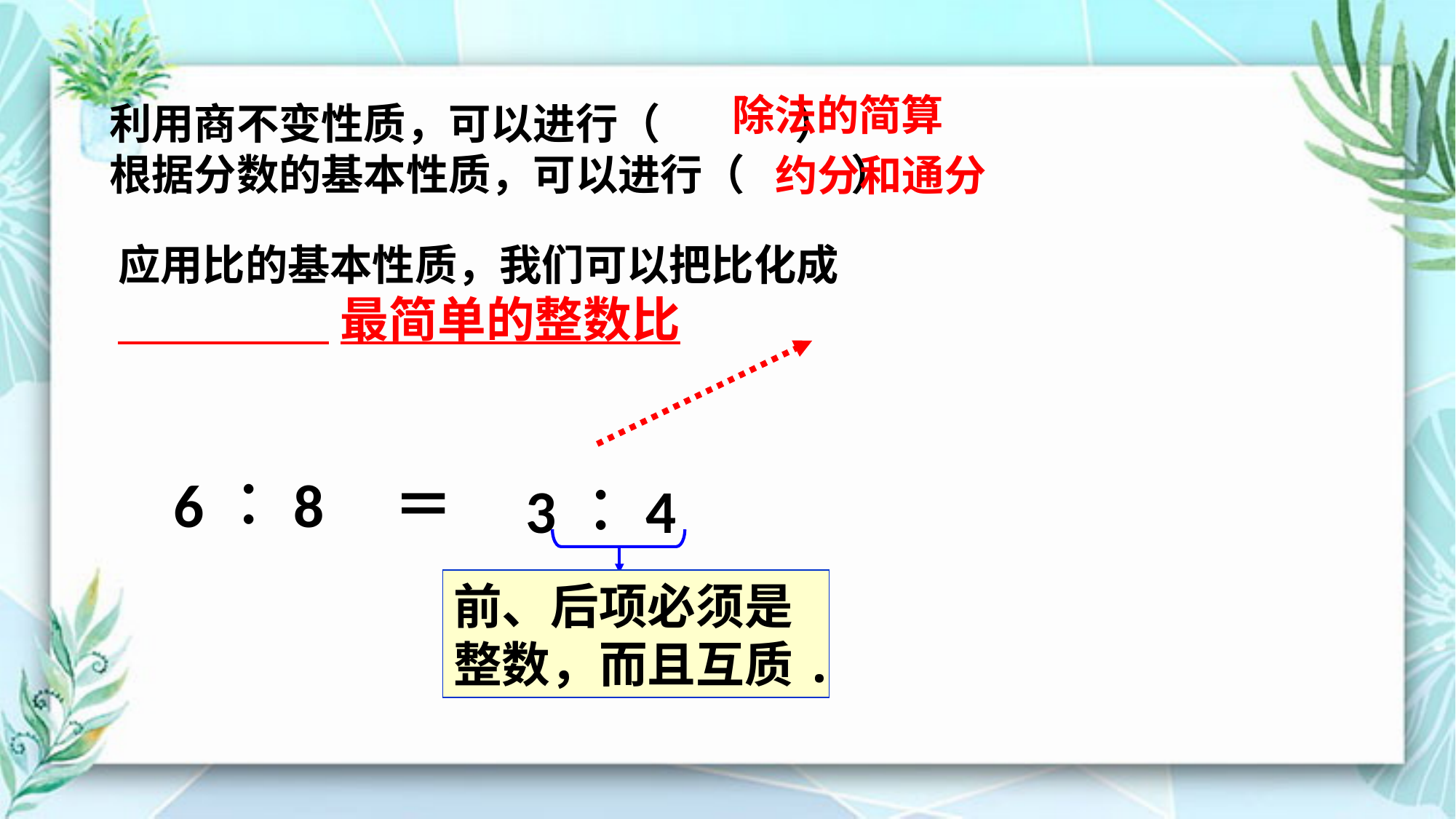

除法的简算
利用商不变性质，可以进行（              ）
根据分数的基本性质，可以进行（           ）
约分和通分
应用比的基本性质，我们可以把比化成
                   最简单的整数比
6︰8
＝
3︰4

前、后项必须是整数，而且互质.